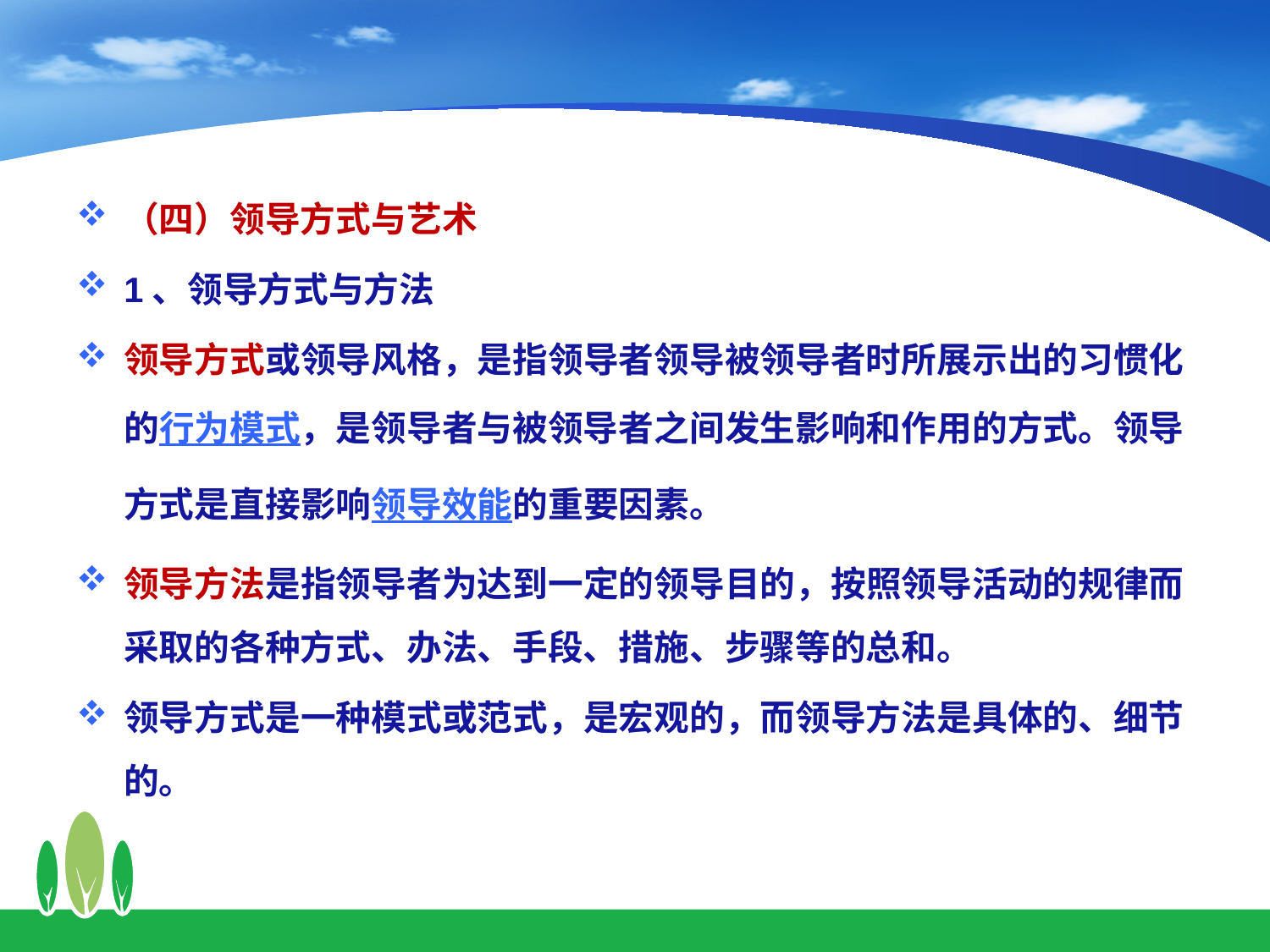

（四）领导方式与艺术
1、领导方式与方法
领导方式或领导风格，是指领导者领导被领导者时所展示出的习惯化的行为模式，是领导者与被领导者之间发生影响和作用的方式。领导方式是直接影响领导效能的重要因素。
领导方法是指领导者为达到一定的领导目的，按照领导活动的规律而采取的各种方式、办法、手段、措施、步骤等的总和。
领导方式是一种模式或范式，是宏观的，而领导方法是具体的、细节的。

57